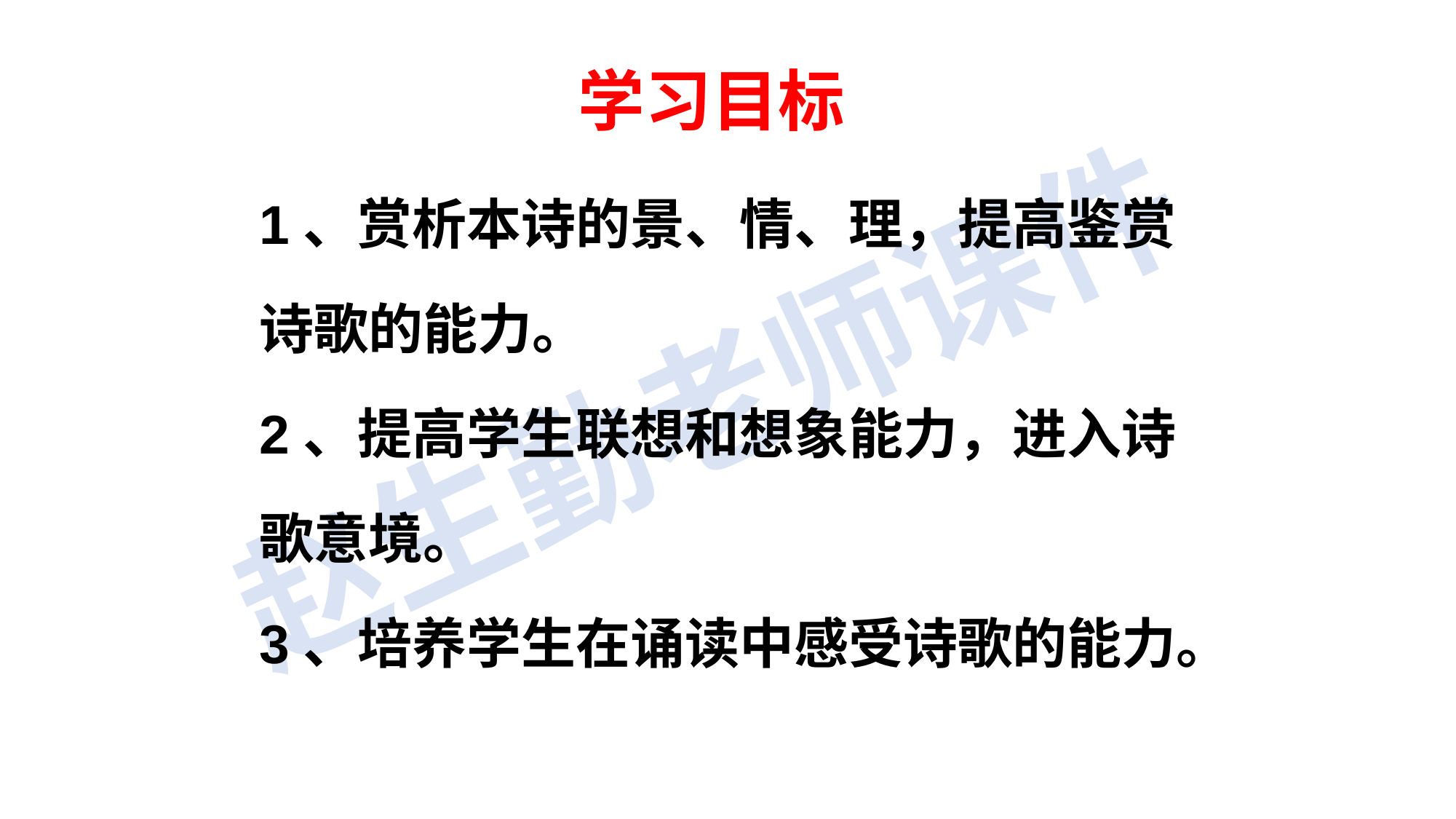

学习目标
1、赏析本诗的景、情、理，提高鉴赏诗歌的能力。
2、提高学生联想和想象能力，进入诗歌意境。
3、培养学生在诵读中感受诗歌的能力。